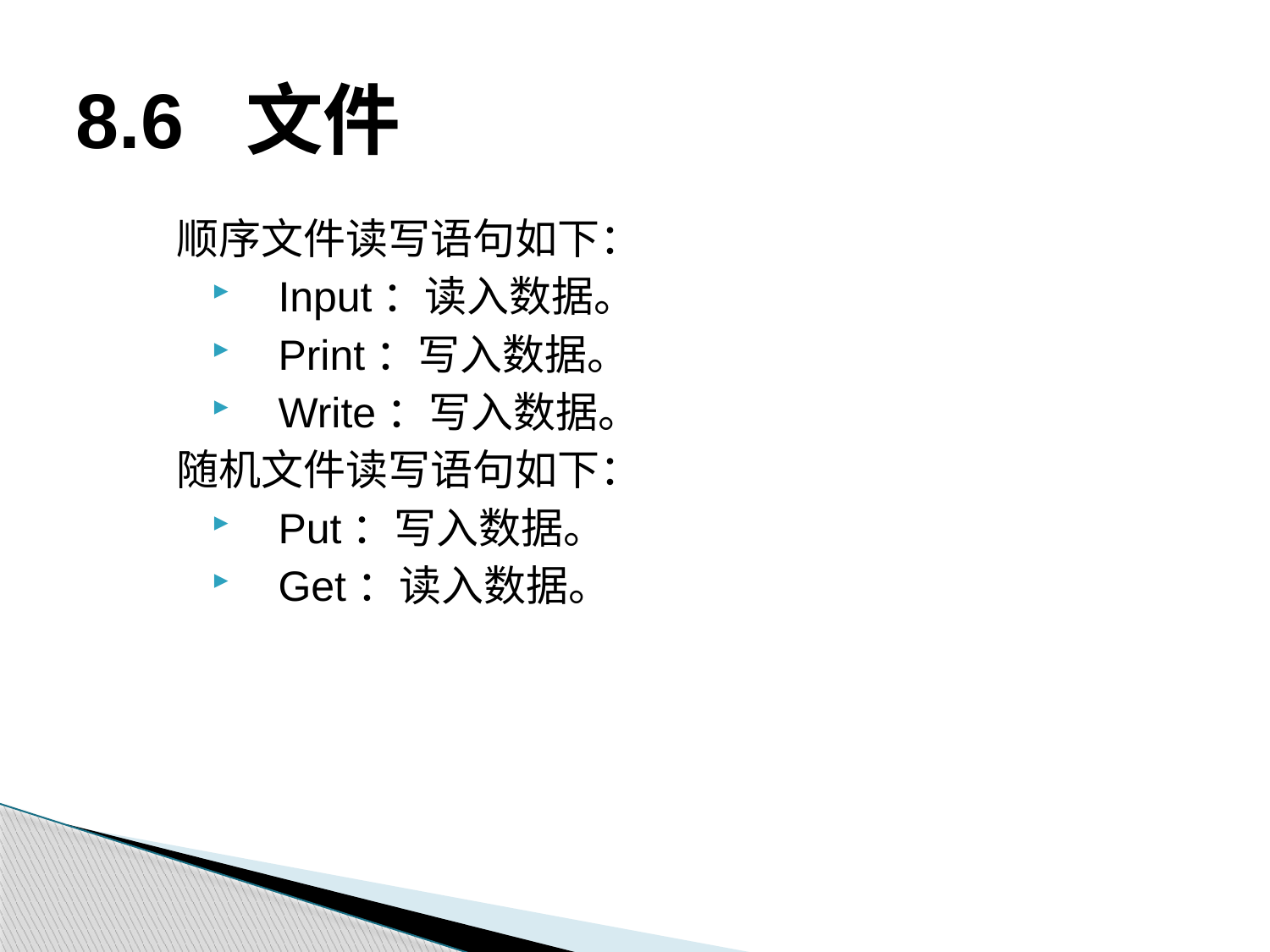

# 8.6  文件
顺序文件读写语句如下：
    Input：读入数据。
    Print：写入数据。
    Write：写入数据。
随机文件读写语句如下：
    Put：写入数据。
    Get：读入数据。